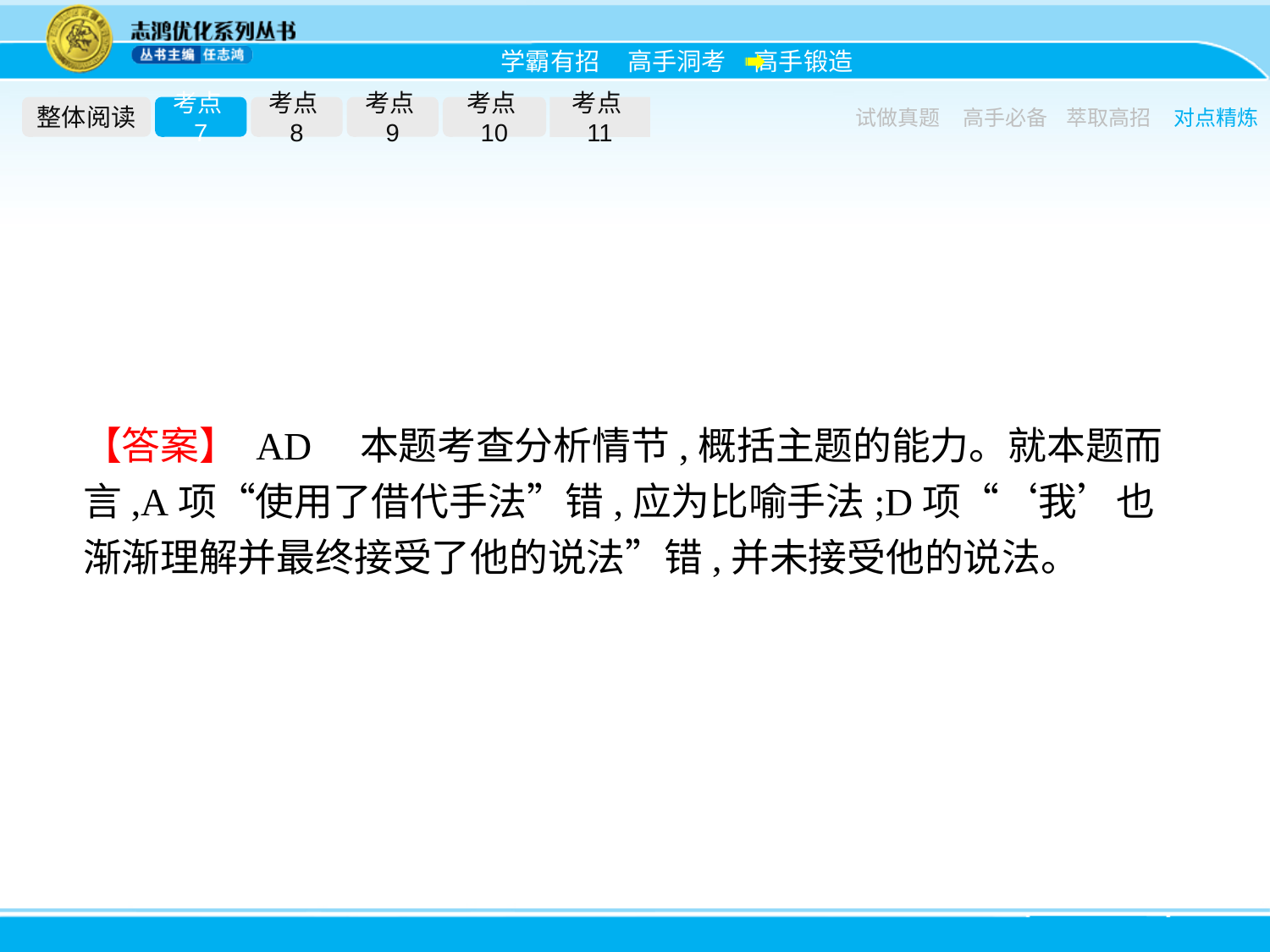

整体阅读
考点7
考点8
考点9
考点10
考点11
试做真题
高手必备
萃取高招
对点精炼
【答案】 AD　本题考查分析情节,概括主题的能力。就本题而言,A项“使用了借代手法”错,应为比喻手法;D项“‘我’也渐渐理解并最终接受了他的说法”错,并未接受他的说法。